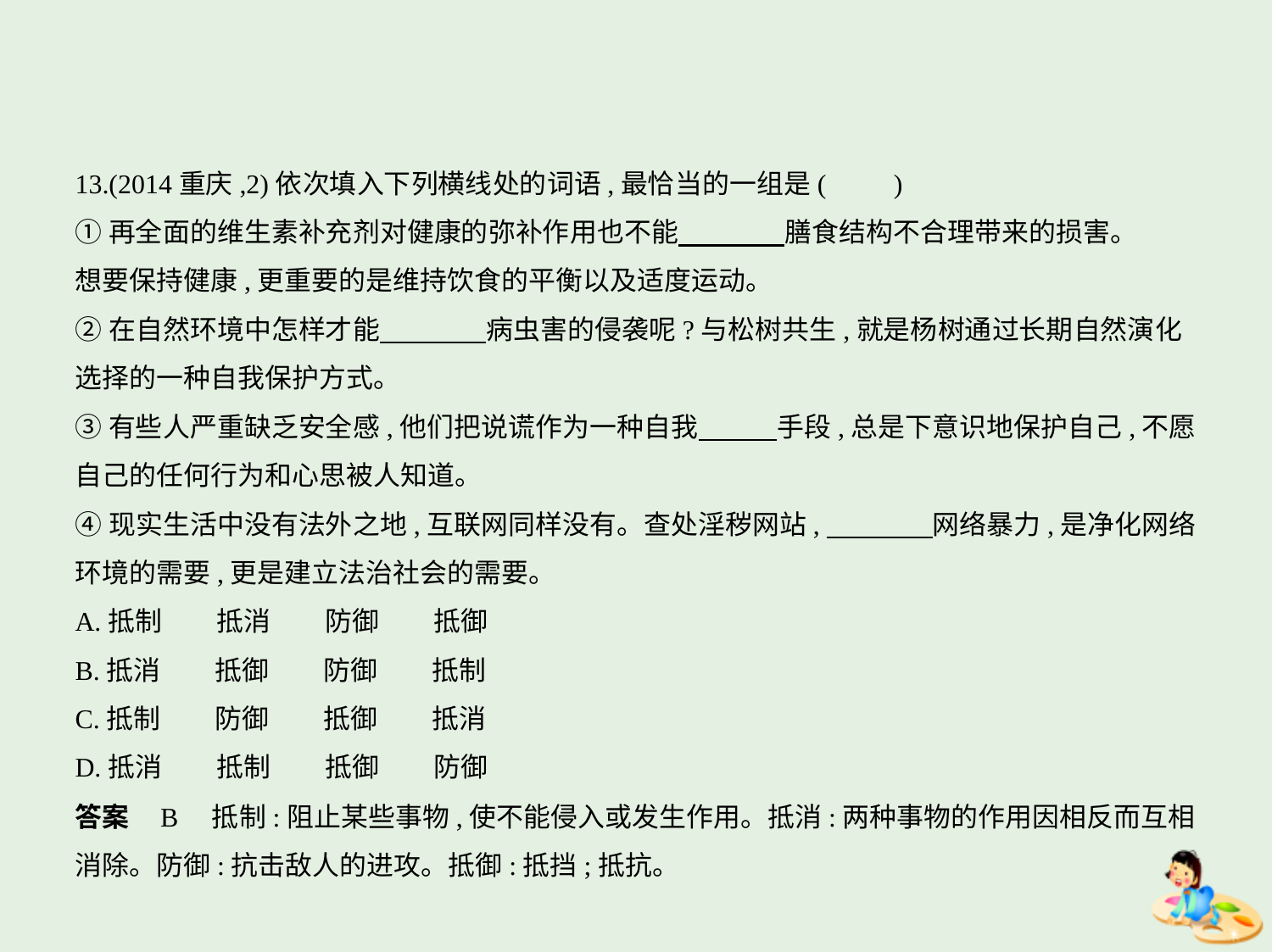

13.(2014重庆,2)依次填入下列横线处的词语,最恰当的一组是(　　)
①再全面的维生素补充剂对健康的弥补作用也不能　　　    膳食结构不合理带来的损害。
想要保持健康,更重要的是维持饮食的平衡以及适度运动。
②在自然环境中怎样才能　　　    病虫害的侵袭呢?与松树共生,就是杨树通过长期自然演化
选择的一种自我保护方式。
③有些人严重缺乏安全感,他们把说谎作为一种自我　　    手段,总是下意识地保护自己,不愿
自己的任何行为和心思被人知道。
④现实生活中没有法外之地,互联网同样没有。查处淫秽网站,　　　    网络暴力,是净化网络
环境的需要,更是建立法治社会的需要。
A.抵制　　抵消　　防御　　抵御
B.抵消　　抵御　　防御　　抵制
C.抵制　　防御　　抵御　　抵消
D.抵消　　抵制　　抵御　　防御
答案    B　抵制:阻止某些事物,使不能侵入或发生作用。抵消:两种事物的作用因相反而互相
消除。防御:抗击敌人的进攻。抵御:抵挡;抵抗。